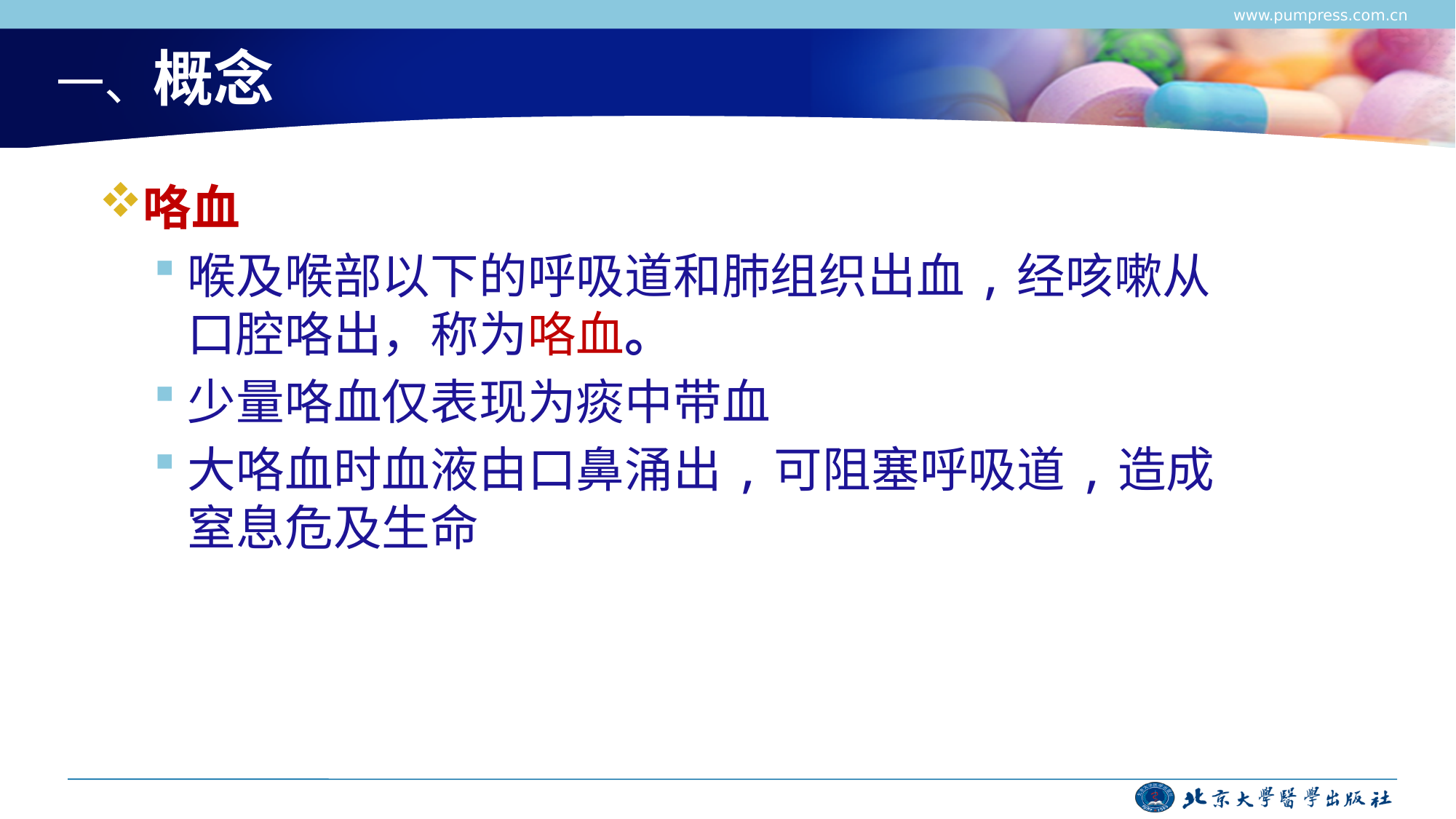

www.pumpress.com.cn
# 一、概念
咯血
喉及喉部以下的呼吸道和肺组织出血,经咳嗽从口腔咯出，称为咯血。
少量咯血仅表现为痰中带血
大咯血时血液由口鼻涌出,可阻塞呼吸道,造成窒息危及生命